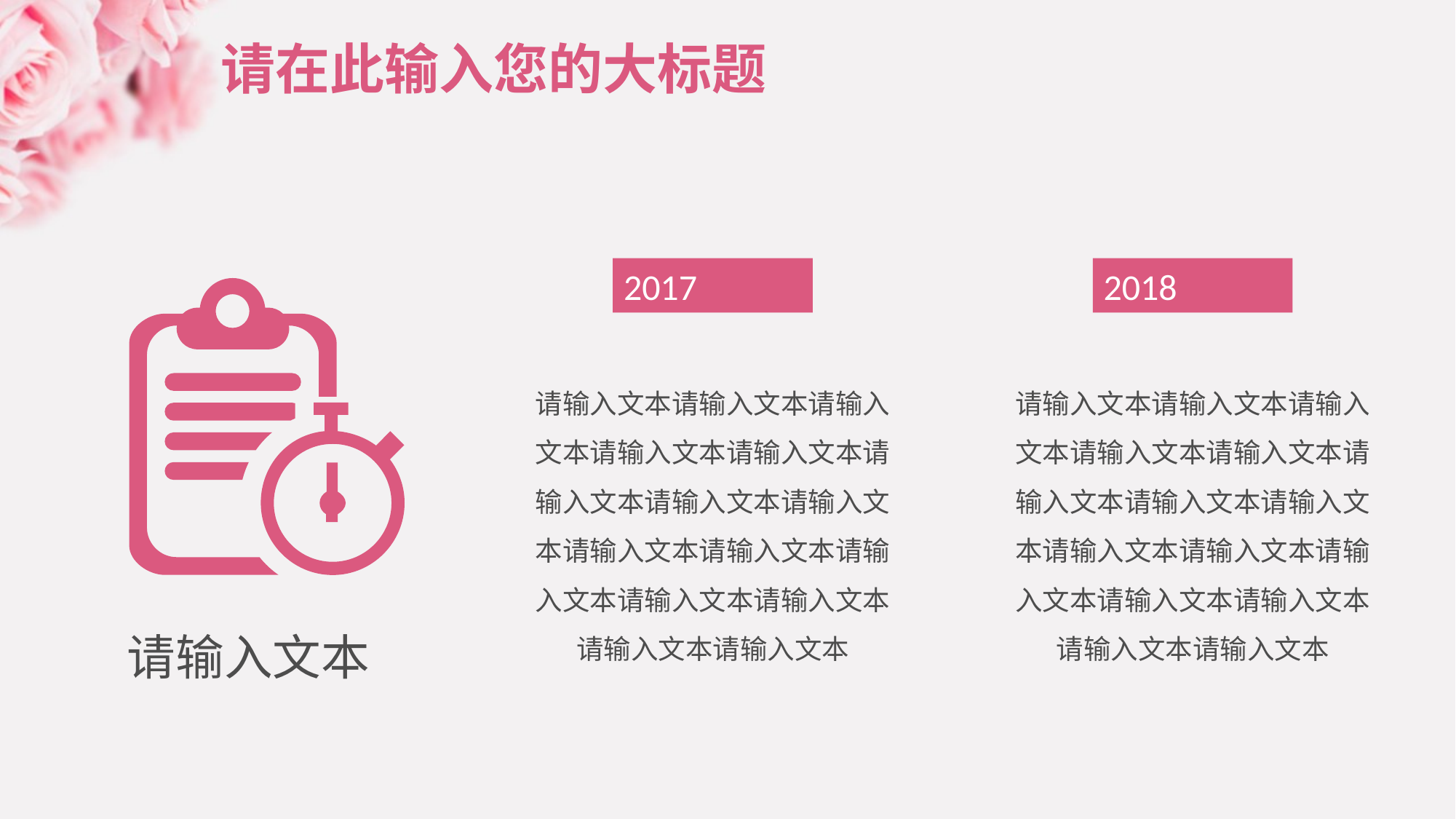

# 请在此输入您的大标题
2017
2018

请输入文本请输入文本请输入文本请输入文本请输入文本请输入文本请输入文本请输入文本请输入文本请输入文本请输入文本请输入文本请输入文本请输入文本请输入文本
请输入文本请输入文本请输入文本请输入文本请输入文本请输入文本请输入文本请输入文本请输入文本请输入文本请输入文本请输入文本请输入文本请输入文本请输入文本
请输入文本